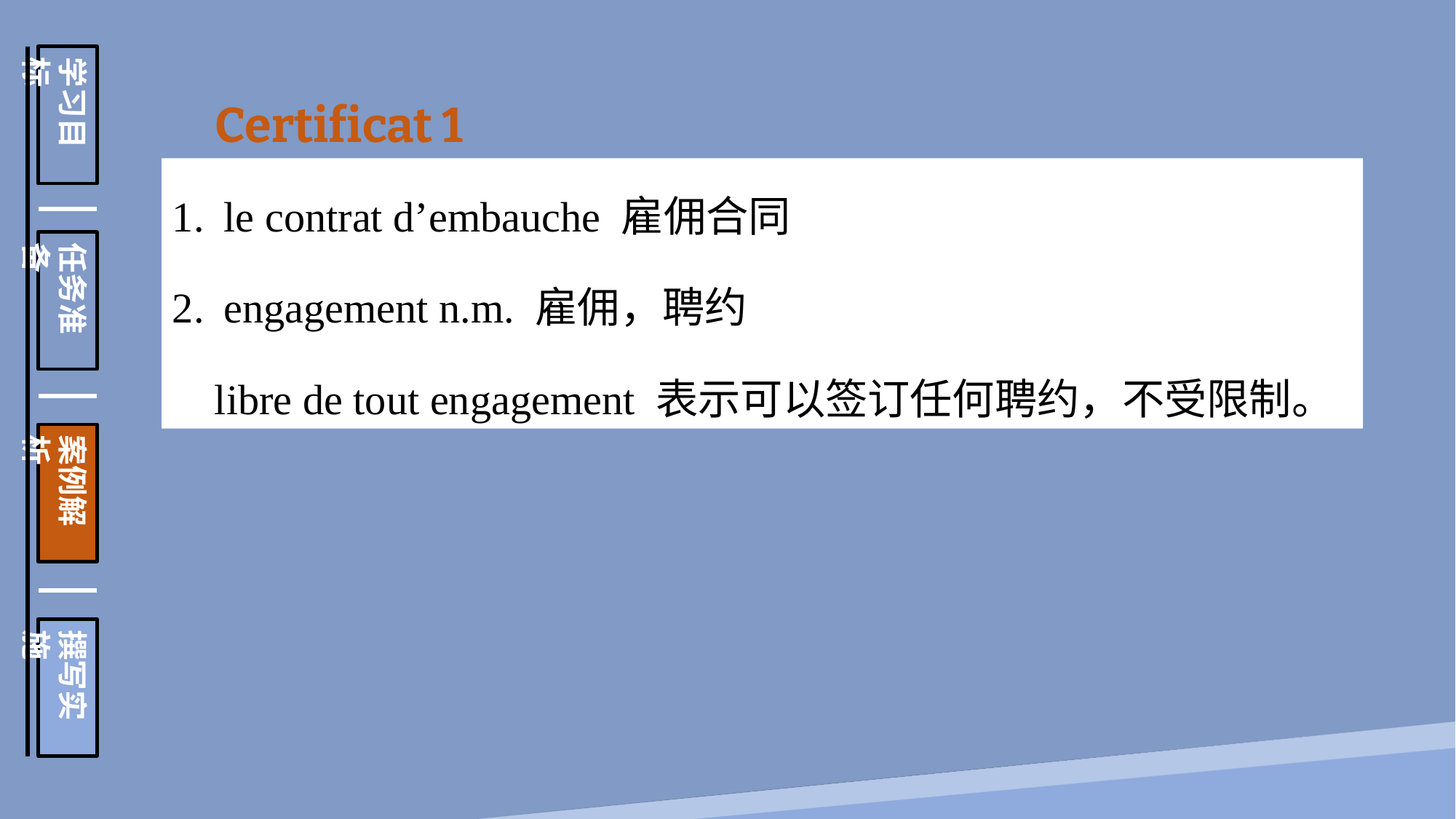

学习目标
任务准备
案例解析
撰写实施
Certificat 1
 le contrat d’embauche 雇佣合同
 engagement n.m. 雇佣，聘约
    libre de tout engagement 表示可以签订任何聘约，不受限制。